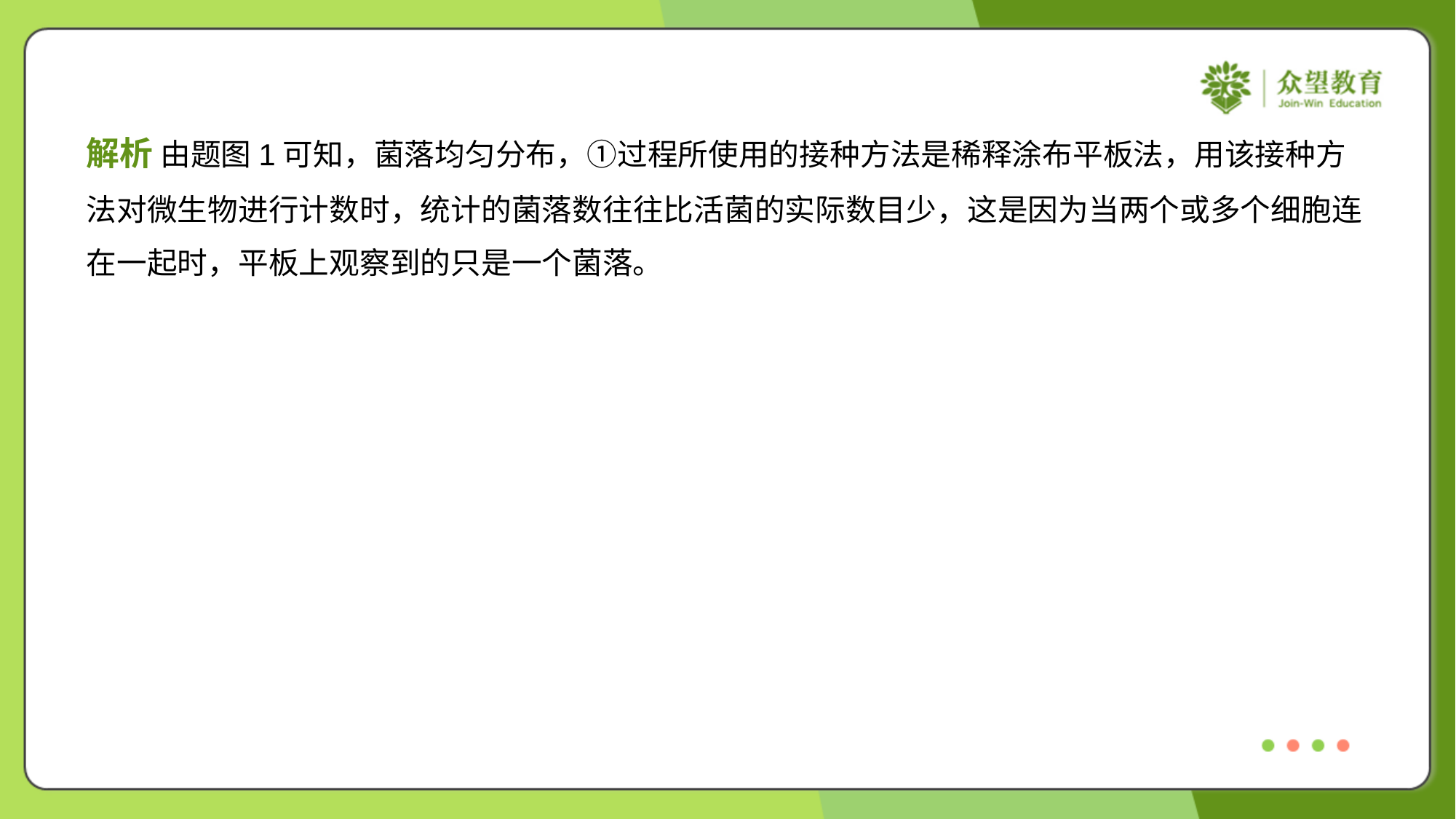

解析 由题图1可知，菌落均匀分布，①过程所使用的接种方法是稀释涂布平板法，用该接种方
法对微生物进行计数时，统计的菌落数往往比活菌的实际数目少，这是因为当两个或多个细胞连
在一起时，平板上观察到的只是一个菌落。